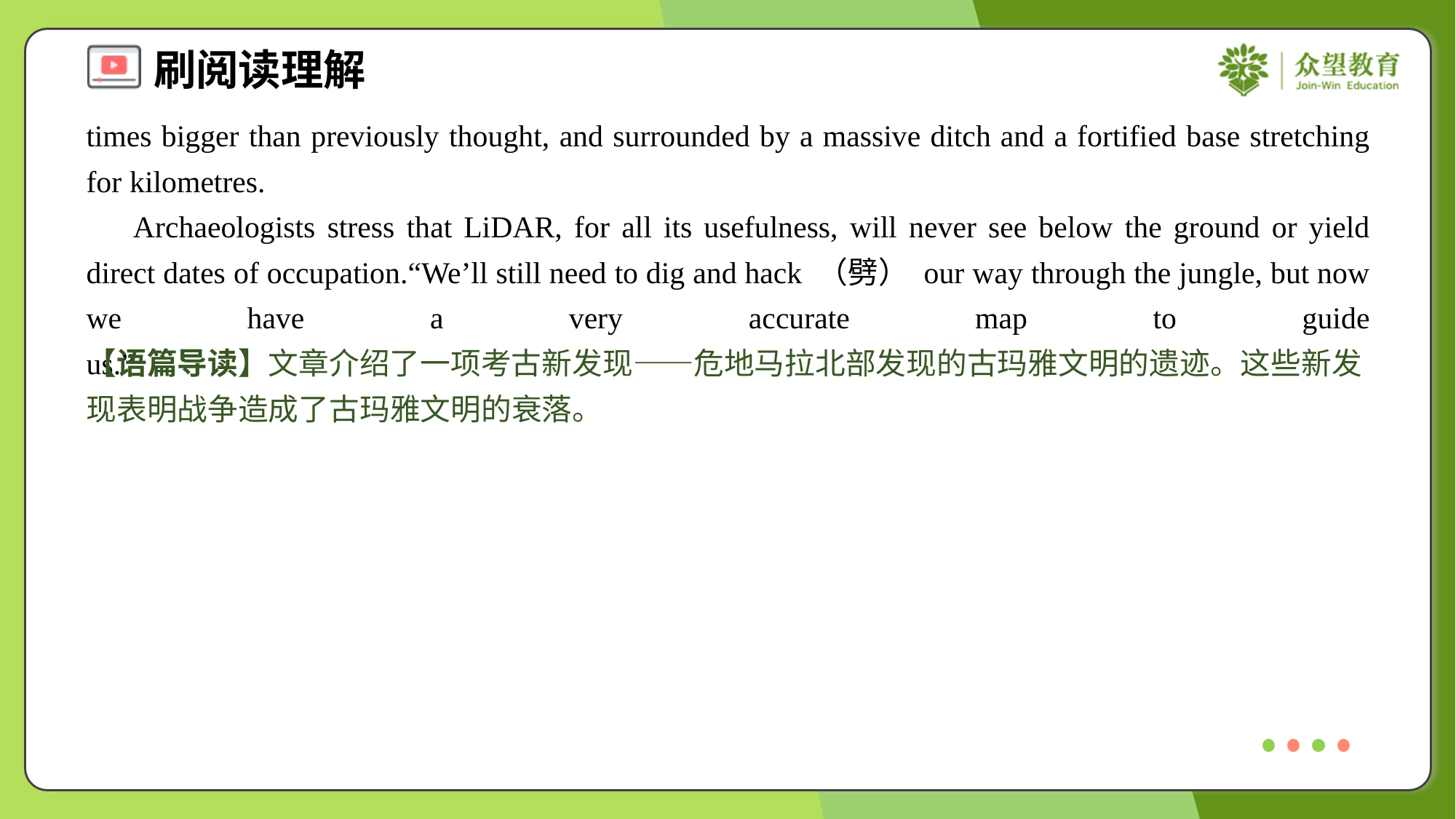

times bigger than previously thought, and surrounded by a massive ditch and a fortified base stretching for kilometres.
    Archaeologists stress that LiDAR, for all its usefulness, will never see below the ground or yield direct dates of occupation.“We’ll still need to dig and hack （劈） our way through the jungle, but now we have a very accurate map to guide us.”#8
【语篇导读】文章介绍了一项考古新发现——危地马拉北部发现的古玛雅文明的遗迹。这些新发现表明战争造成了古玛雅文明的衰落。